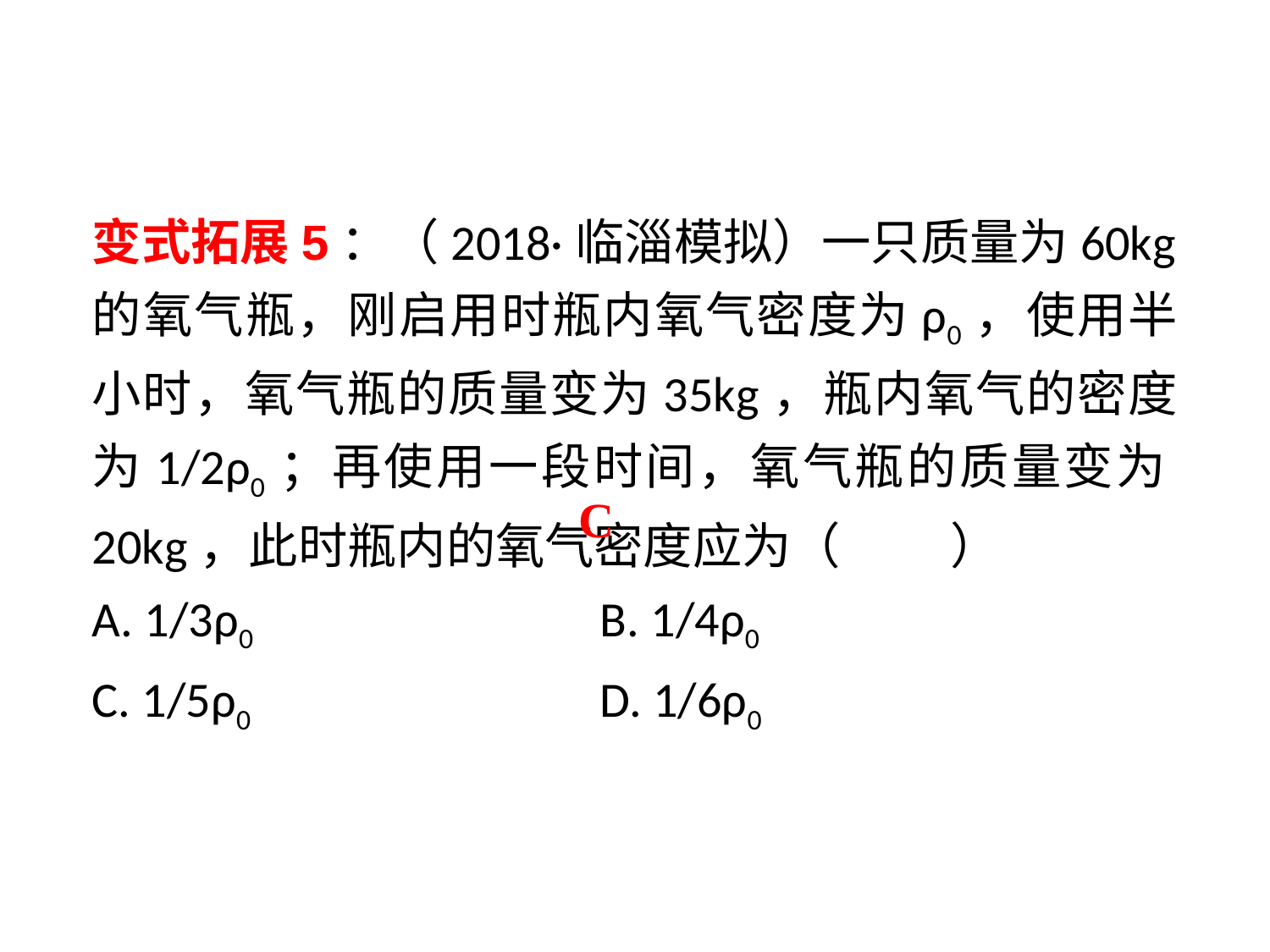

变式拓展5：（2018·临淄模拟）一只质量为60kg的氧气瓶，刚启用时瓶内氧气密度为ρ0，使用半小时，氧气瓶的质量变为35kg，瓶内氧气的密度为1/2ρ0；再使用一段时间，氧气瓶的质量变为20kg，此时瓶内的氧气密度应为（　 　）
A. 1/3ρ0            		B. 1/4ρ0
C. 1/5ρ0            		D. 1/6ρ0
C